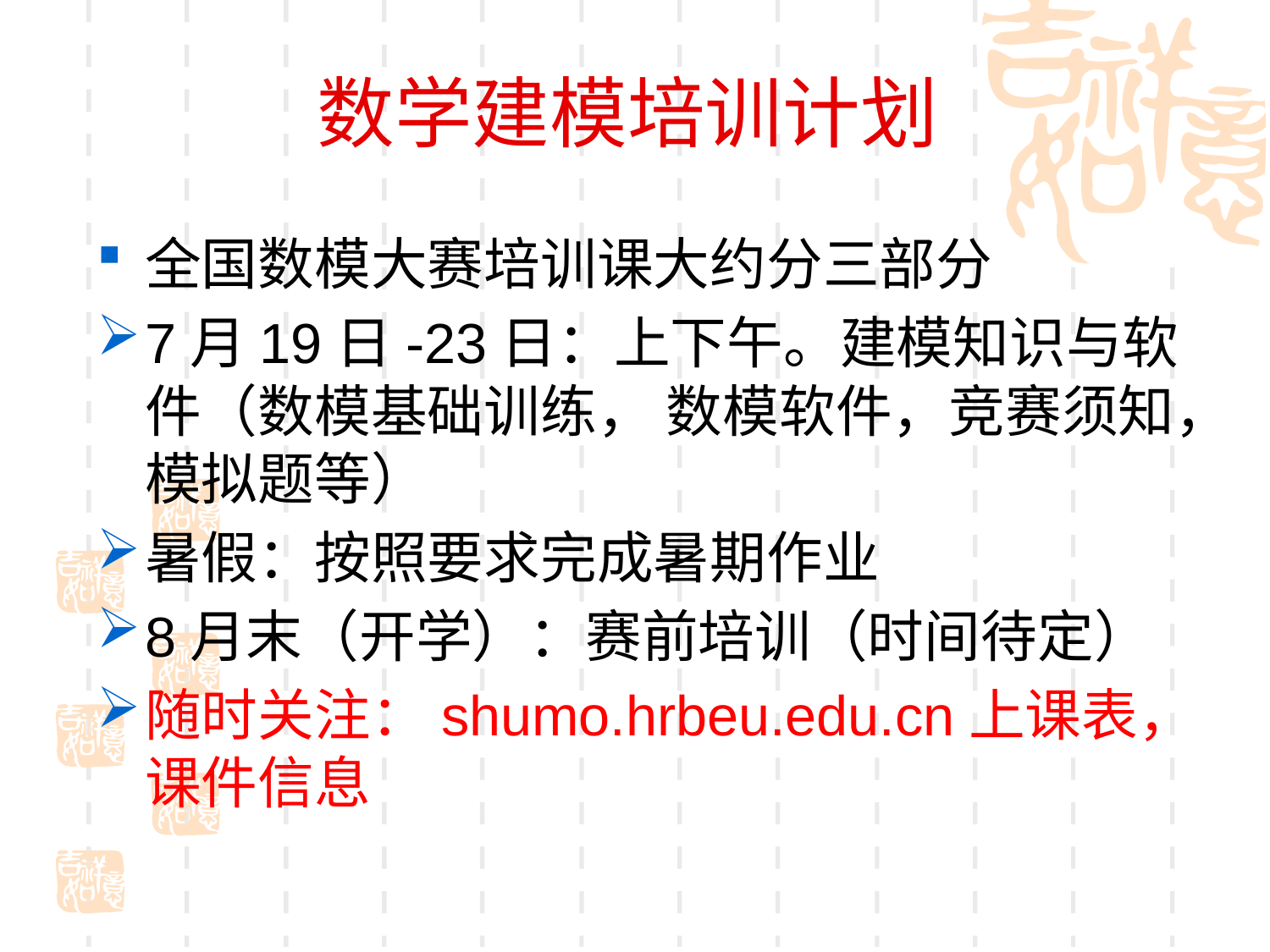

# 数学建模培训计划
全国数模大赛培训课大约分三部分
7月19日-23日：上下午。建模知识与软件（数模基础训练， 数模软件，竞赛须知，模拟题等）
暑假：按照要求完成暑期作业
8月末（开学）：赛前培训（时间待定）
随时关注：shumo.hrbeu.edu.cn上课表，课件信息